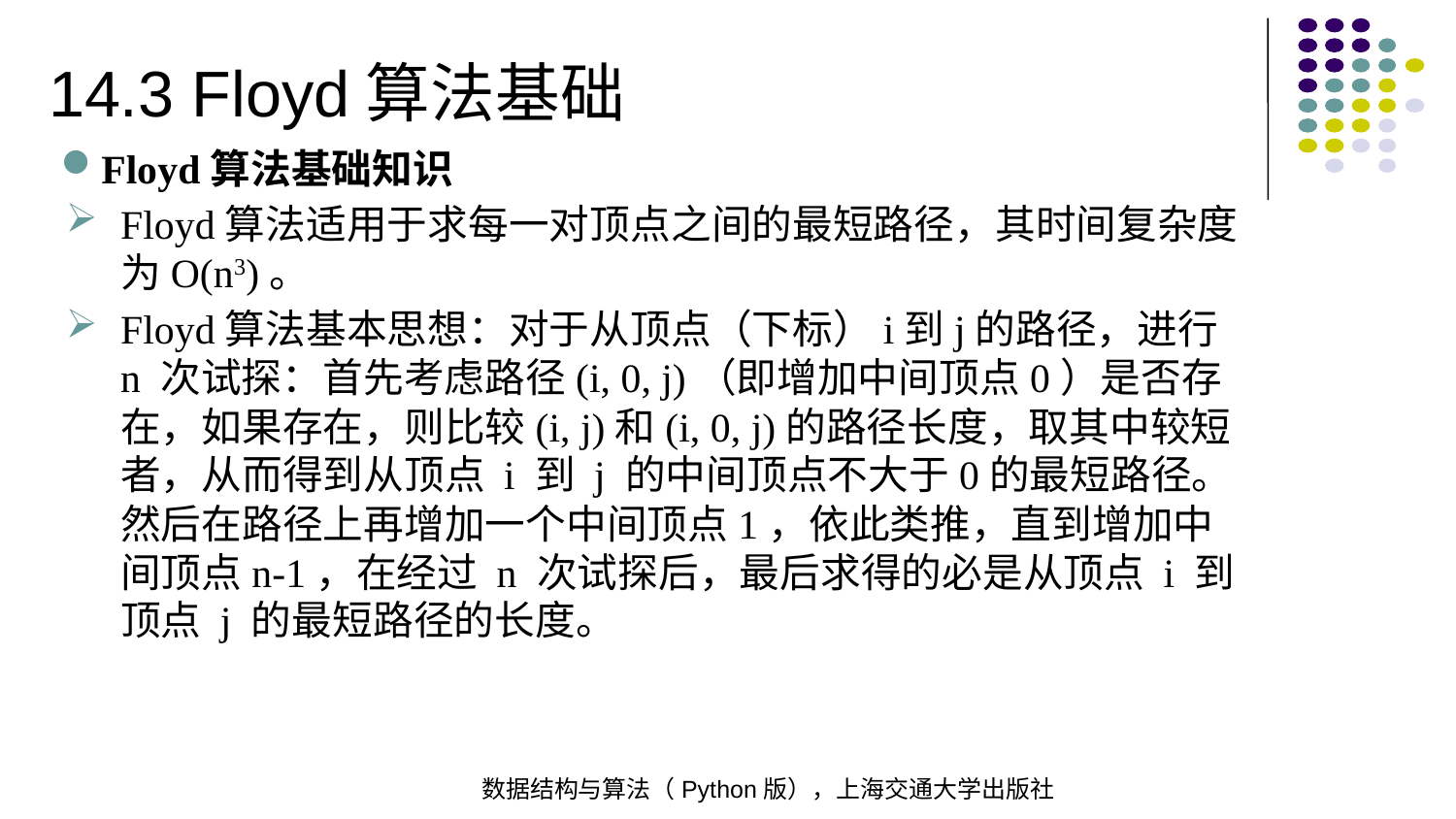

14.3 Floyd算法基础
Floyd算法基础知识
Floyd算法适用于求每一对顶点之间的最短路径，其时间复杂度为O(n3)。
Floyd算法基本思想：对于从顶点（下标）i到j的路径，进行 n 次试探：首先考虑路径(i, 0, j)（即增加中间顶点0）是否存在，如果存在，则比较(i, j)和(i, 0, j)的路径长度，取其中较短者，从而得到从顶点 i 到 j 的中间顶点不大于0的最短路径。然后在路径上再增加一个中间顶点1，依此类推，直到增加中间顶点n-1，在经过 n 次试探后，最后求得的必是从顶点 i 到顶点 j 的最短路径的长度。